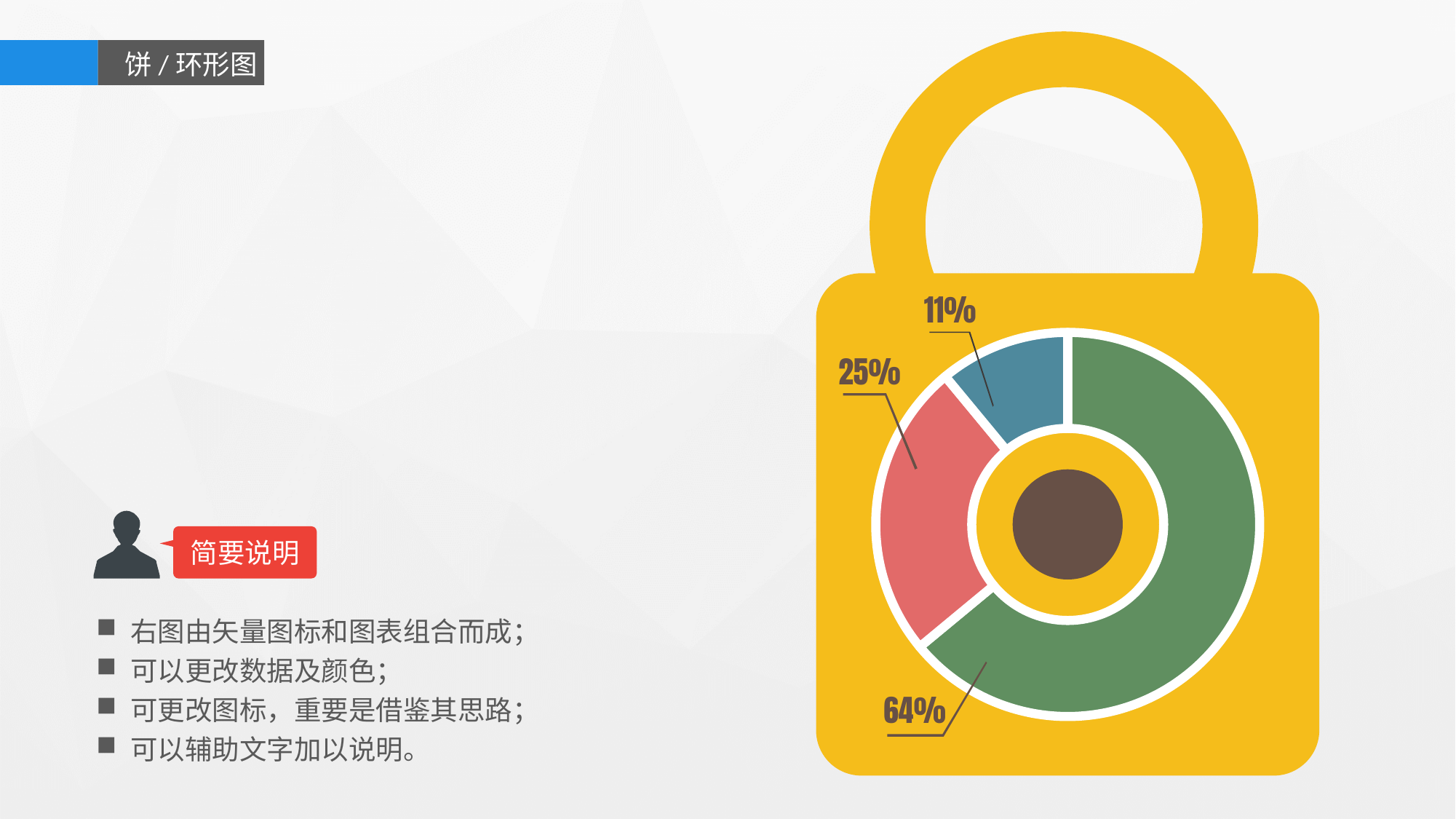

饼/环形图
11%

### Chart

| Category | 销售额 |
|---|---|
| 第一季度 | 0.64 |
| 第二季度 | 0.25 |
| 第三季度 | 0.11 |
25%

简要说明

右图由矢量图标和图表组合而成；
可以更改数据及颜色；
可更改图标，重要是借鉴其思路；
可以辅助文字加以说明。

64%